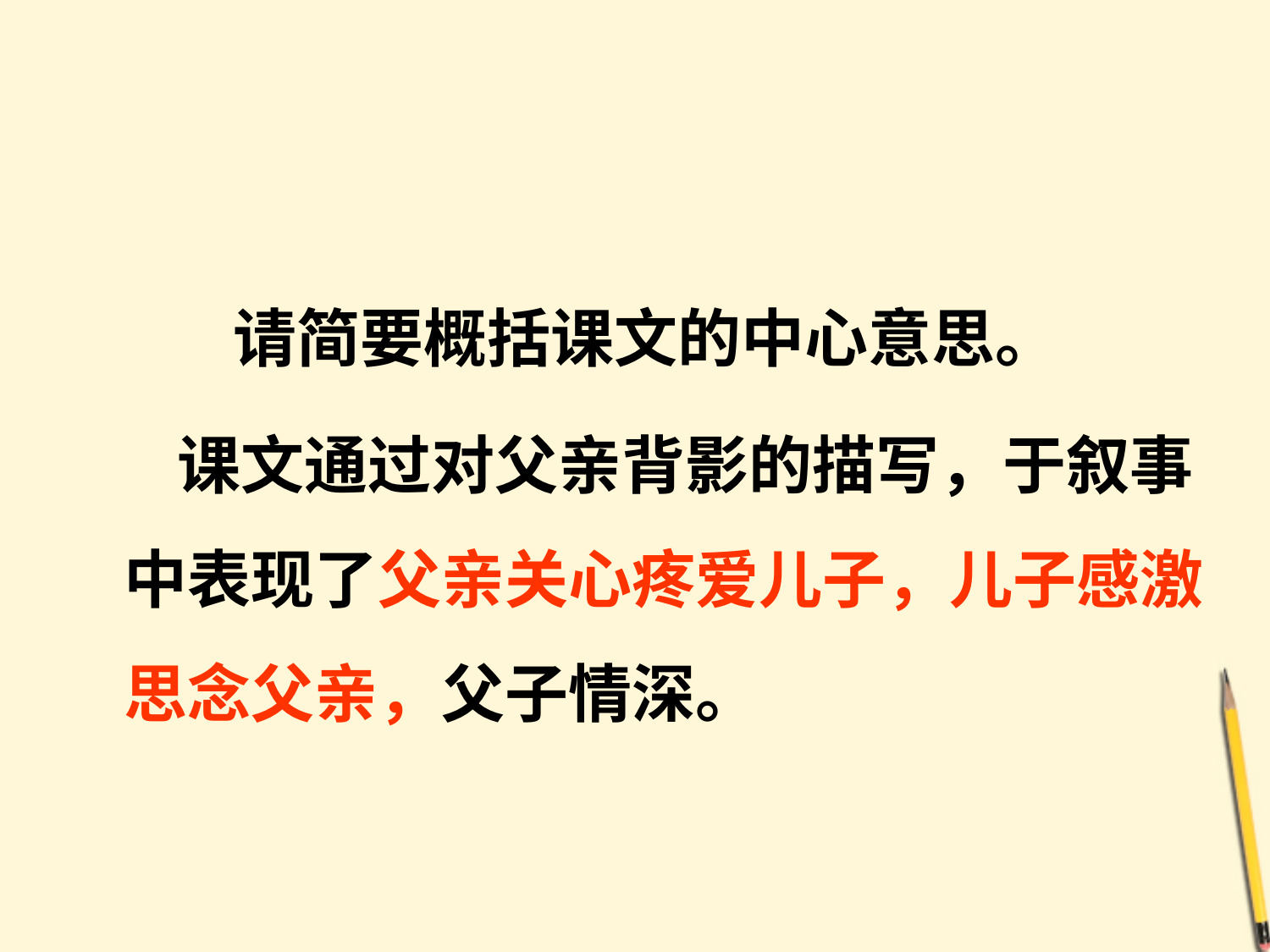

请简要概括课文的中心意思。
      课文通过对父亲背影的描写，于叙事中表现了父亲关心疼爱儿子，儿子感激思念父亲，父子情深。